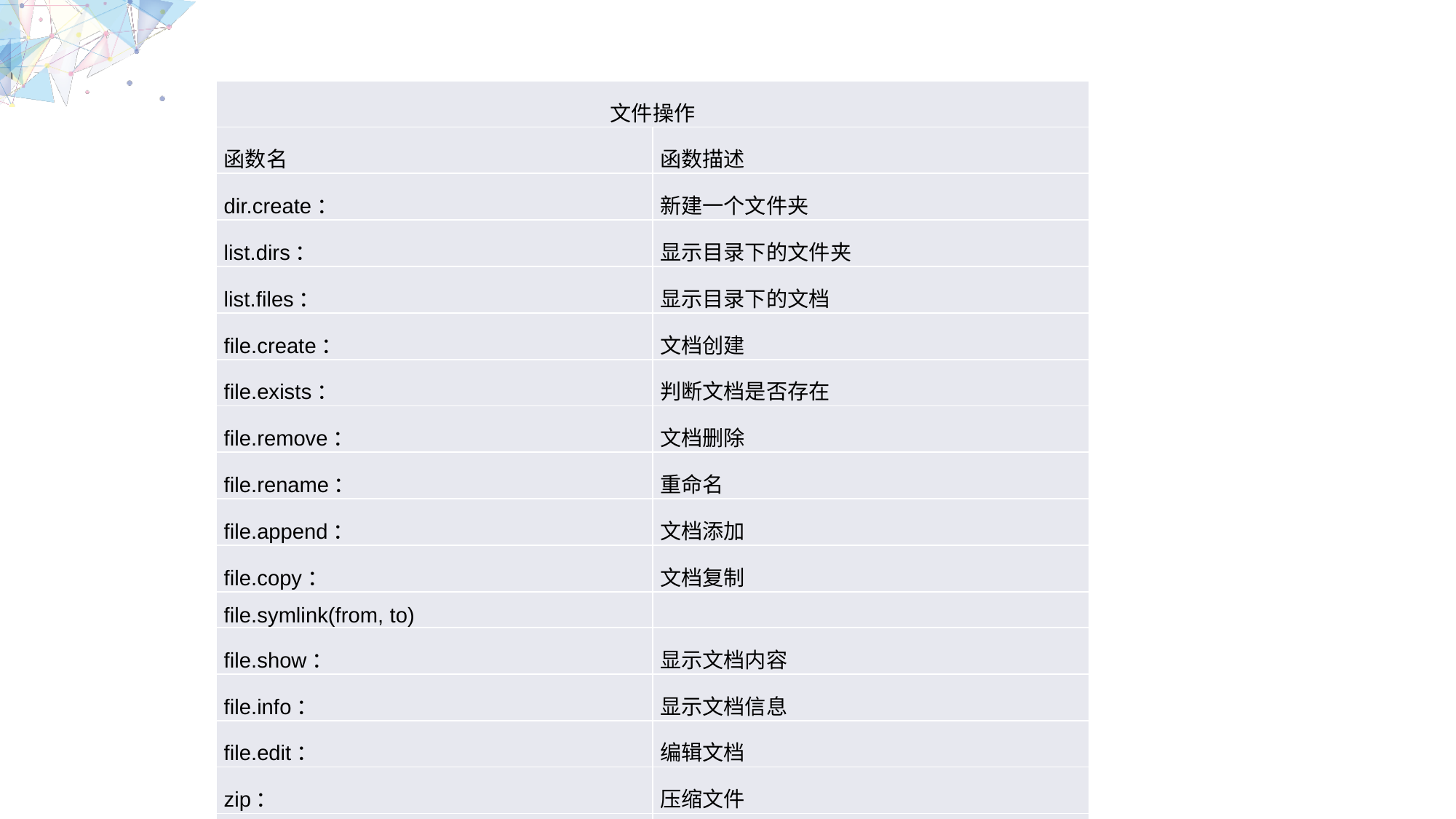

| 文件操作 |  |
| --- | --- |
| 函数名 | 函数描述 |
| dir.create： | 新建一个文件夹 |
| list.dirs： | 显示目录下的文件夹 |
| list.files： | 显示目录下的文档 |
| file.create： | 文档创建 |
| file.exists： | 判断文档是否存在 |
| file.remove： | 文档删除 |
| file.rename： | 重命名 |
| file.append： | 文档添加 |
| file.copy： | 文档复制 |
| file.symlink(from, to) |  |
| file.show： | 显示文档内容 |
| file.info： | 显示文档信息 |
| file.edit： | 编辑文档 |
| zip： | 压缩文件 |
| unzip： | 解压缩文件 |